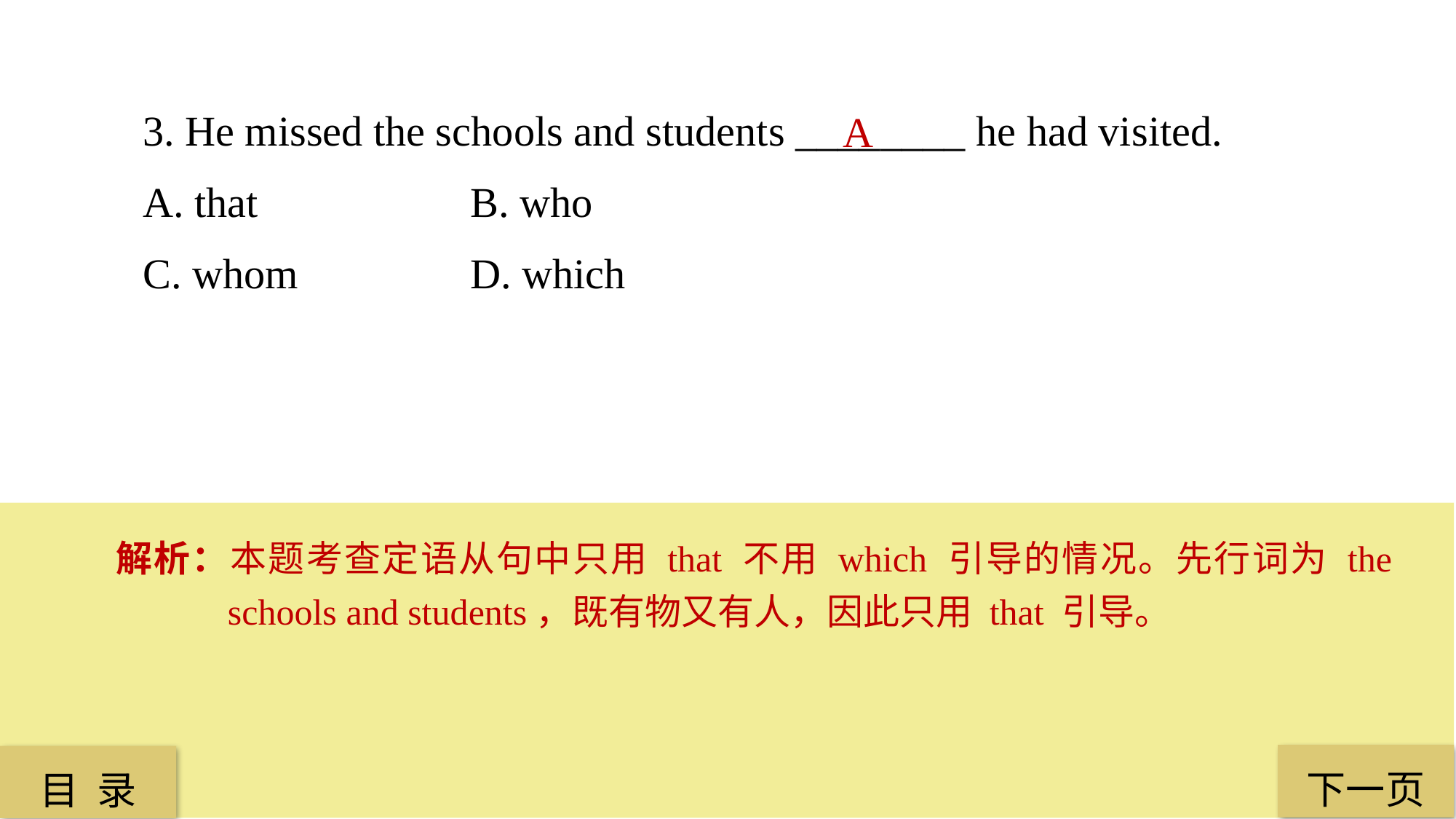

3. He missed the schools and students ________ he had visited.
A. that 		B. who
C. whom 		D. which
A
解析：本题考查定语从句中只用 that 不用 which 引导的情况。先行词为 the schools and students，既有物又有人，因此只用 that 引导。